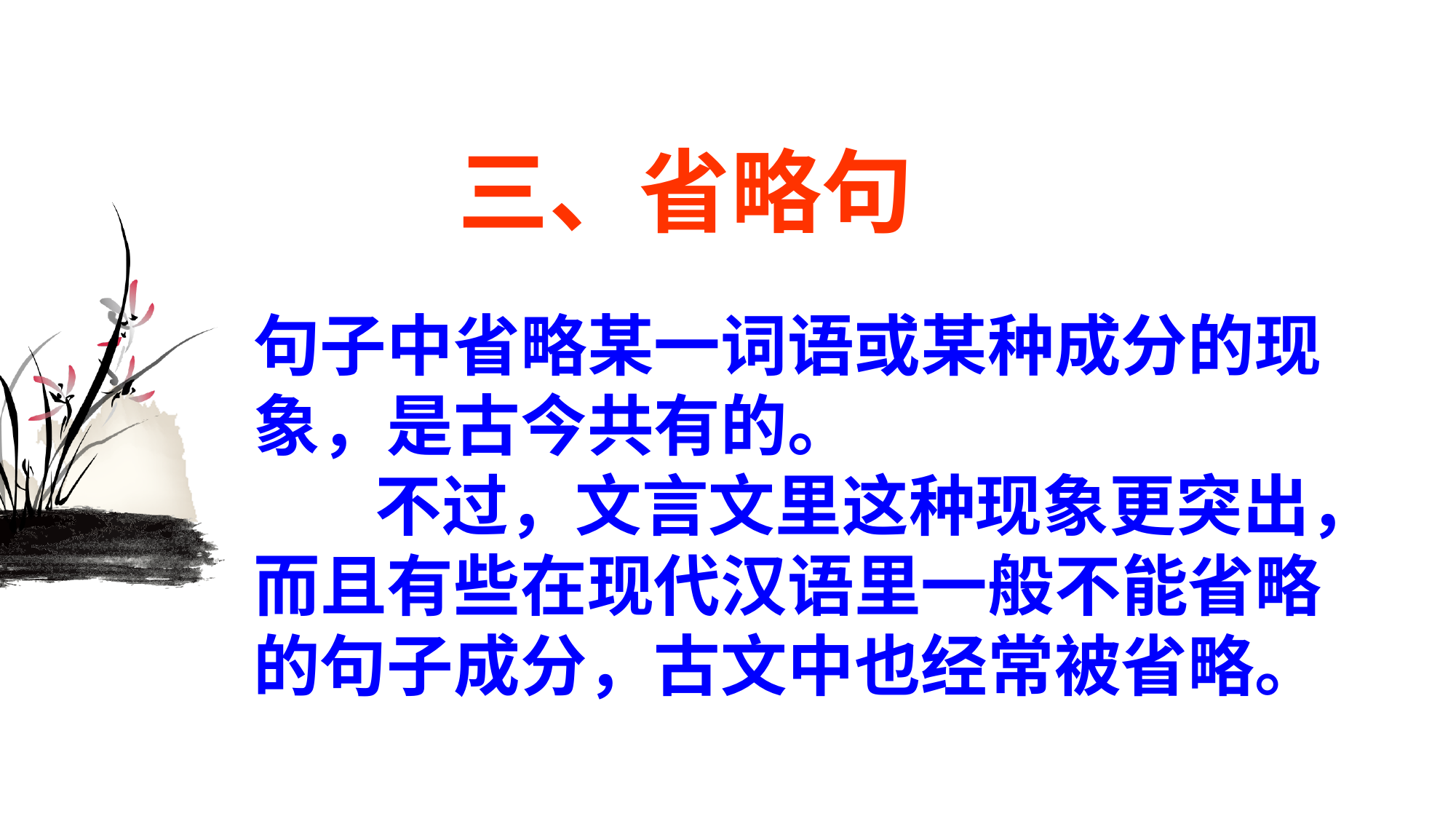

三、省略句
句子中省略某一词语或某种成分的现象，是古今共有的。
       不过，文言文里这种现象更突出，而且有些在现代汉语里一般不能省略的句子成分，古文中也经常被省略。